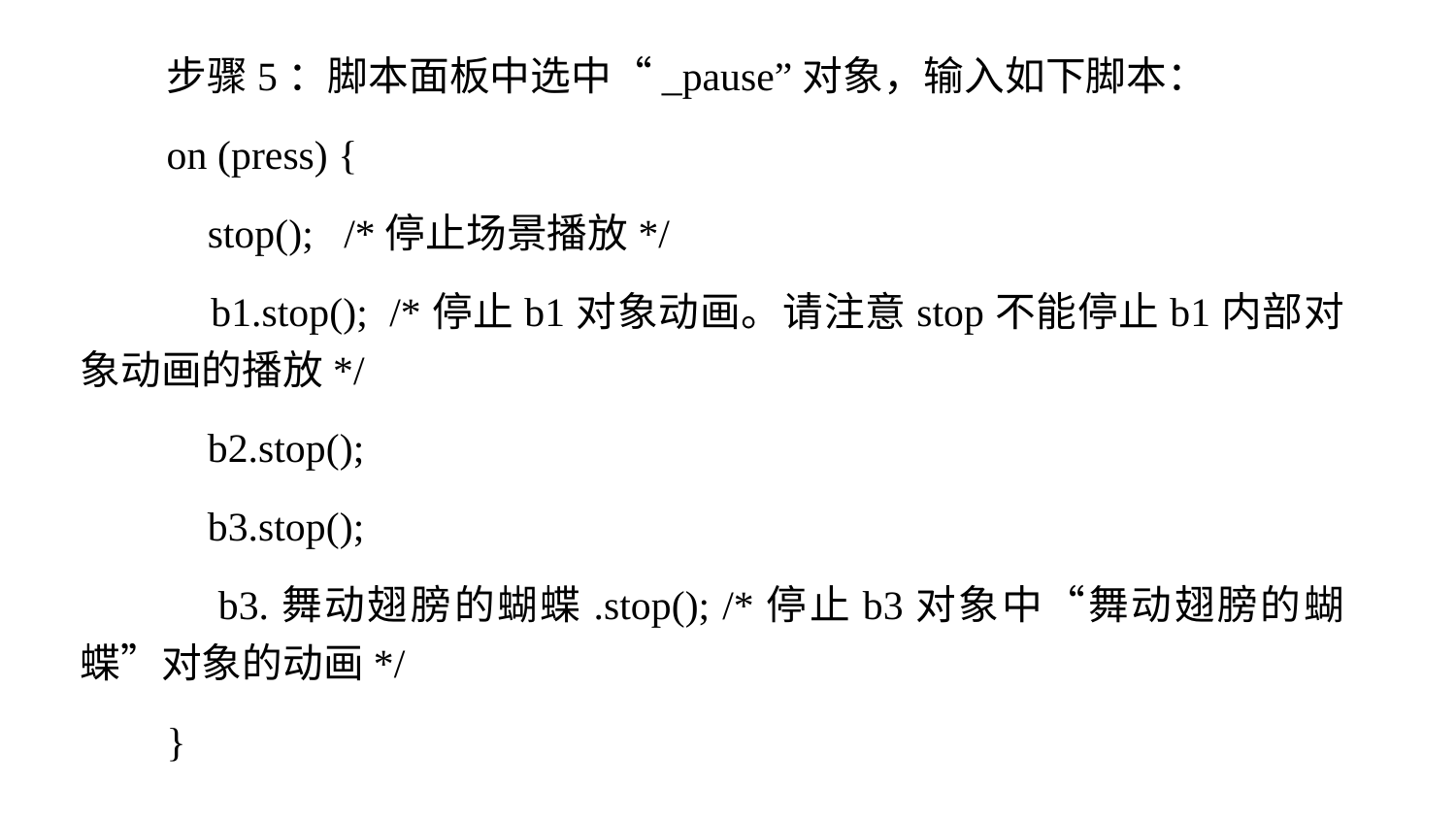

步骤5：脚本面板中选中“_pause”对象，输入如下脚本：
on (press) {
    stop();   /*停止场景播放*/
    b1.stop();  /*停止b1对象动画。请注意stop不能停止b1内部对象动画的播放*/
    b2.stop();
    b3.stop();
    b3.舞动翅膀的蝴蝶.stop(); /*停止b3对象中“舞动翅膀的蝴蝶”对象的动画*/
}